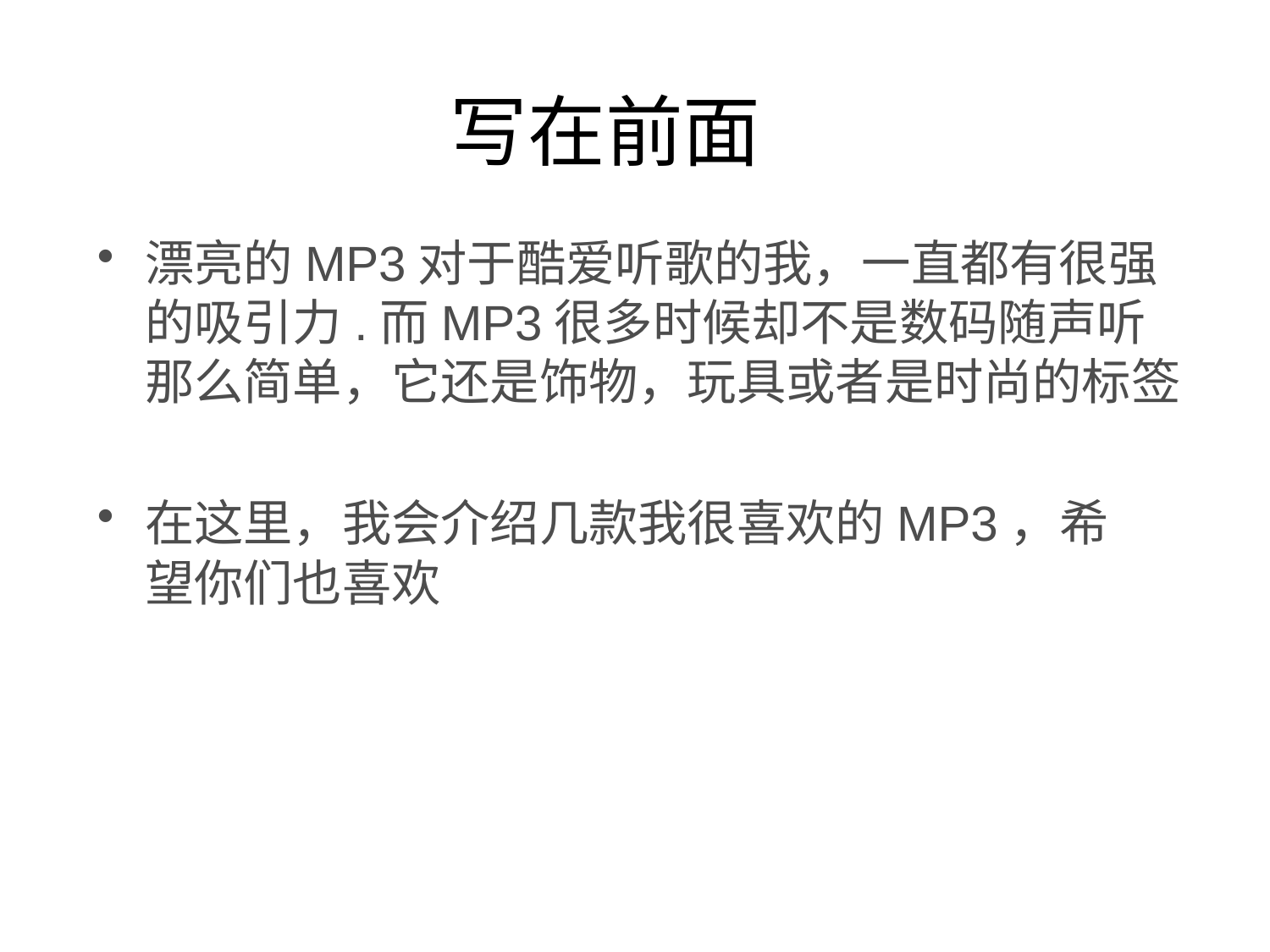

写在前面
漂亮的MP3对于酷爱听歌的我，一直都有很强的吸引力.而MP3很多时候却不是数码随声听那么简单，它还是饰物，玩具或者是时尚的标签
在这里，我会介绍几款我很喜欢的MP3，希望你们也喜欢